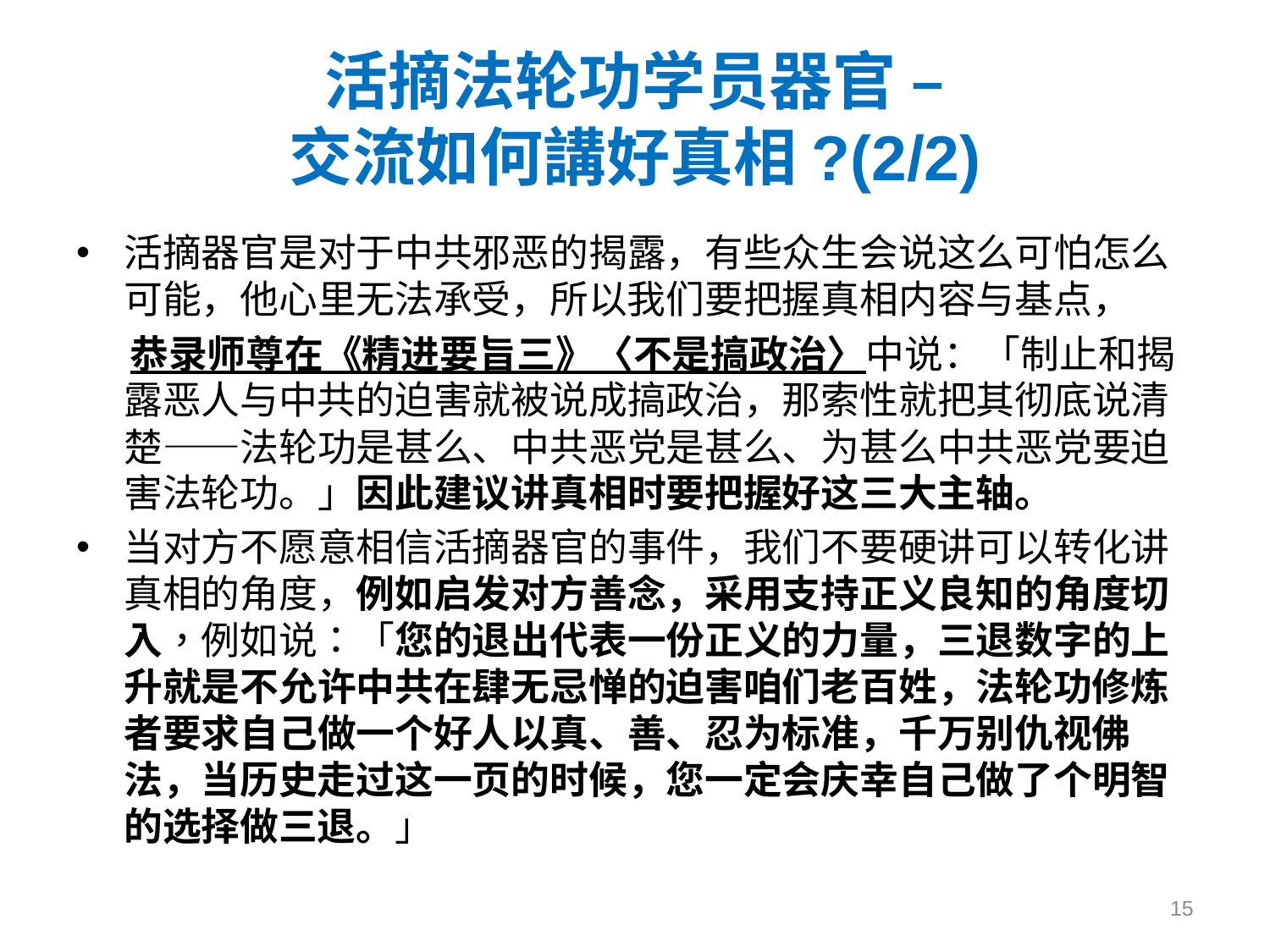

# 活摘法轮功学员器官 – 交流如何講好真相?(2/2)
活摘器官是对于中共邪恶的揭露，有些众生会说这么可怕怎么可能，他心里无法承受，所以我们要把握真相内容与基点，
     恭录师尊在《精进要旨三》〈不是搞政治〉中说：「制止和揭露恶人与中共的迫害就被说成搞政治，那索性就把其彻底说清楚——法轮功是甚么、中共恶党是甚么、为甚么中共恶党要迫害法轮功。」因此建议讲真相时要把握好这三大主轴。
当对方不愿意相信活摘器官的事件，我们不要硬讲可以转化讲真相的角度，例如启发对方善念，采用支持正义良知的角度切入，例如说：「您的退出代表一份正义的力量，三退数字的上升就是不允许中共在肆无忌惮的迫害咱们老百姓，法轮功修炼者要求自己做一个好人以真、善、忍为标准，千万别仇视佛法，当历史走过这一页的时候，您一定会庆幸自己做了个明智的选择做三退。」

15